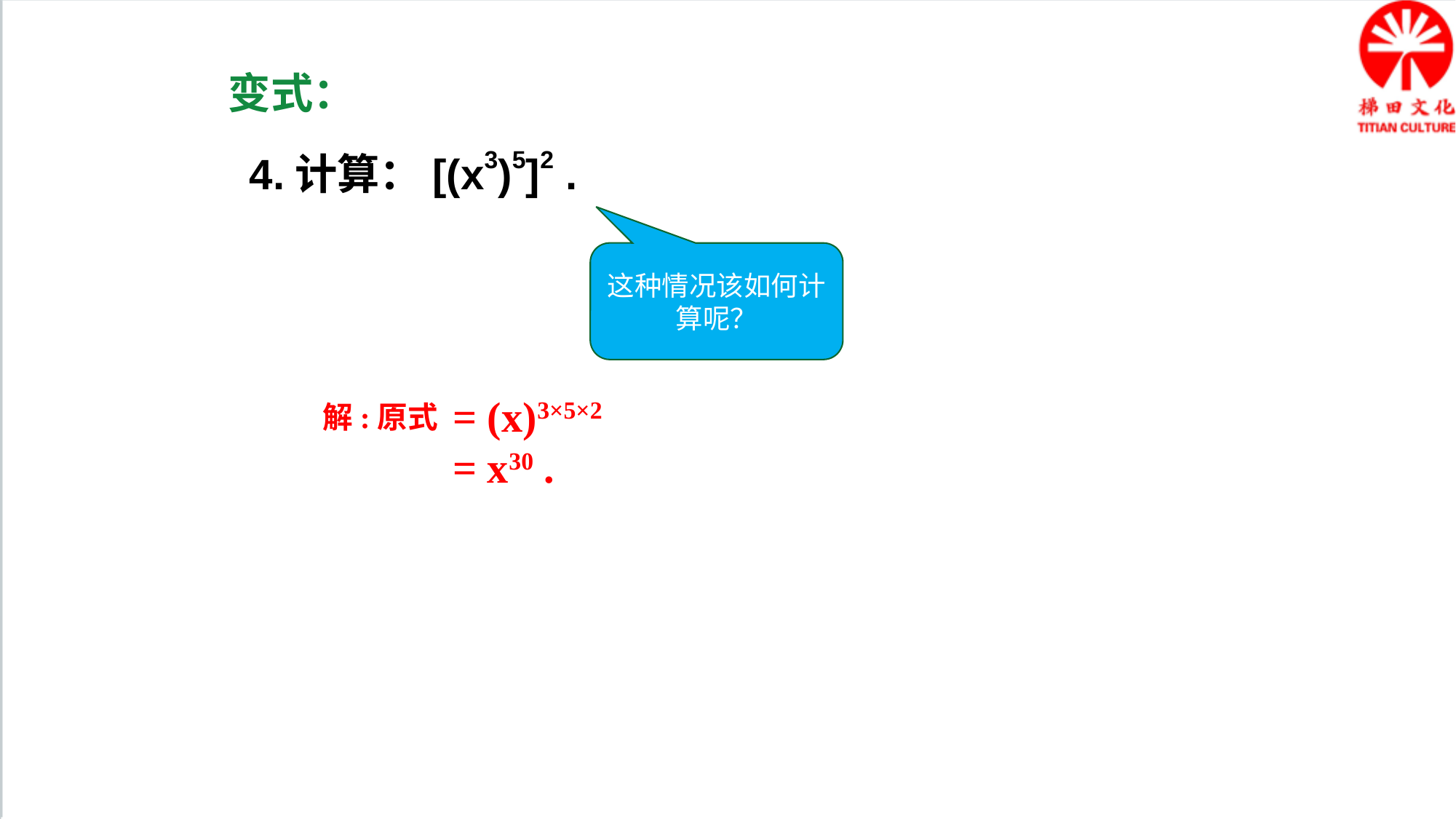

变式：
4.计算：[(x3)5]2 .
这种情况该如何计算呢？
= (x)3×5×2
= x30 .
解:原式